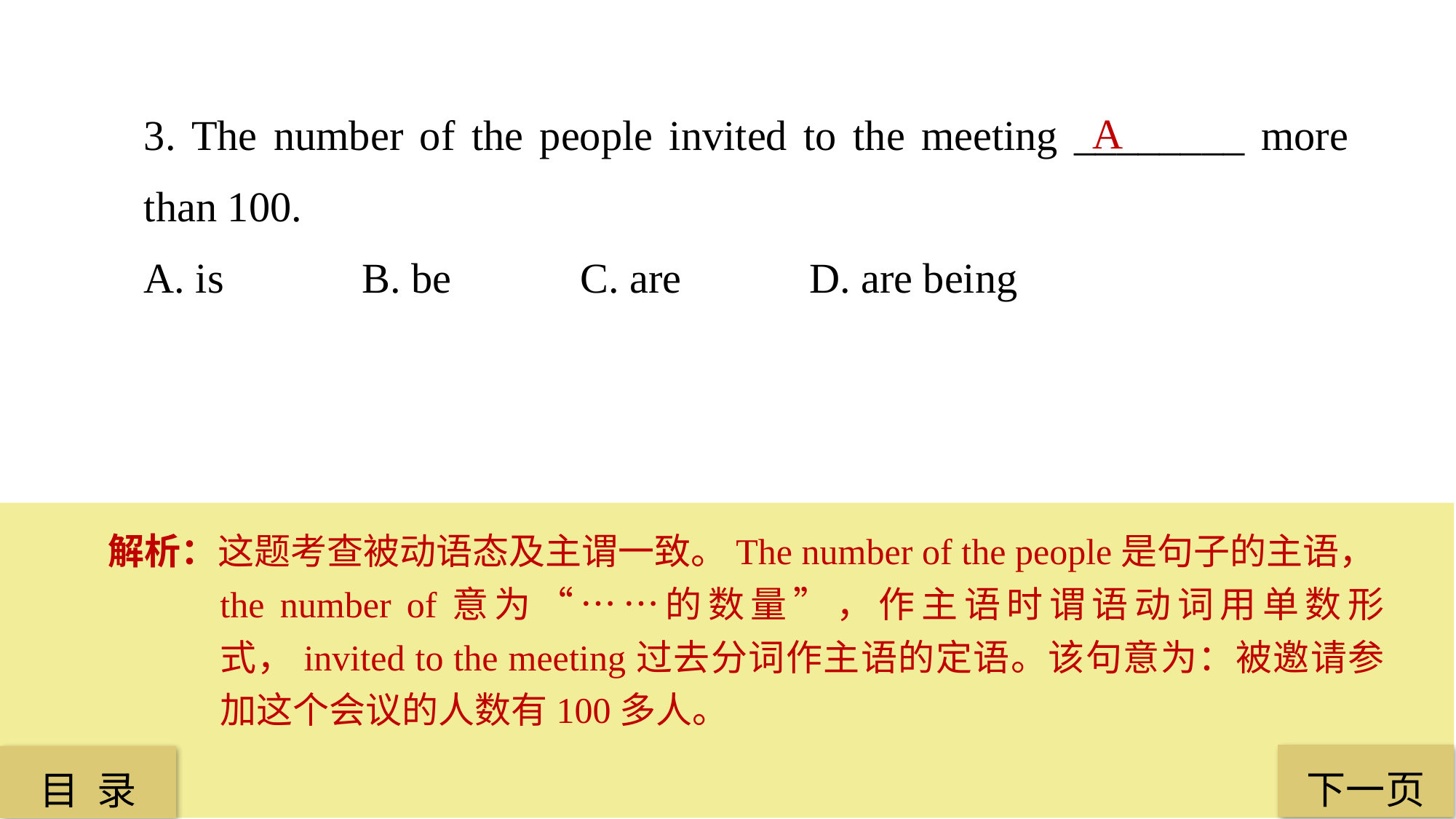

3. The number of the people invited to the meeting ________ more than 100.
A. is 		B. be 		C. are		 D. are being
A
解析：这题考查被动语态及主谓一致。The number of the people是句子的主语，the number of意为“……的数量”，作主语时谓语动词用单数形式，invited to the meeting过去分词作主语的定语。该句意为：被邀请参加这个会议的人数有100多人。